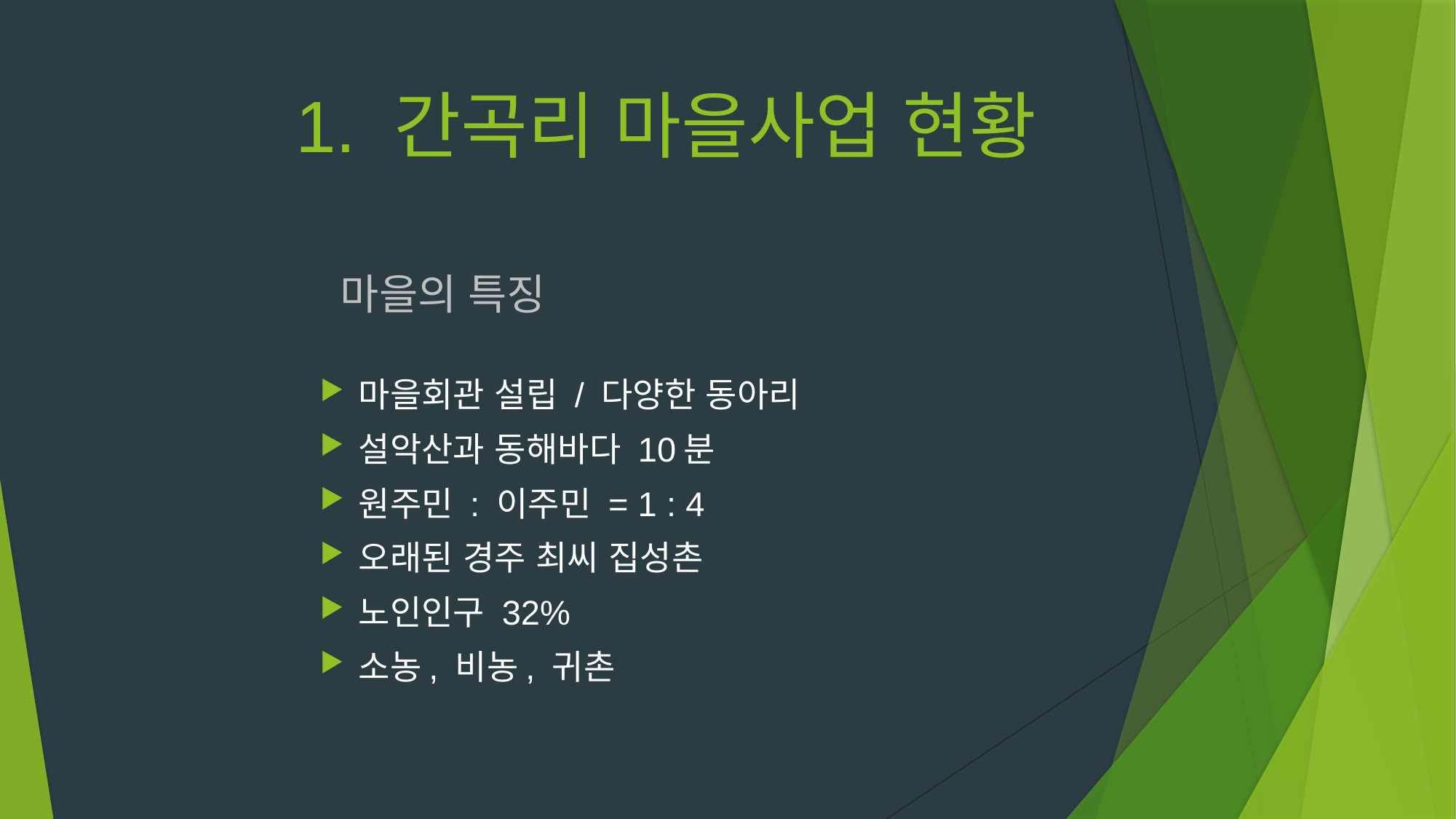

# 1. 간곡리 마을사업 현황
 마을의 특징

마을회관 설립 / 다양한 동아리
설악산과 동해바다 10분
원주민 : 이주민 = 1 : 4
오래된 경주 최씨 집성촌
노인인구 32%
소농, 비농, 귀촌